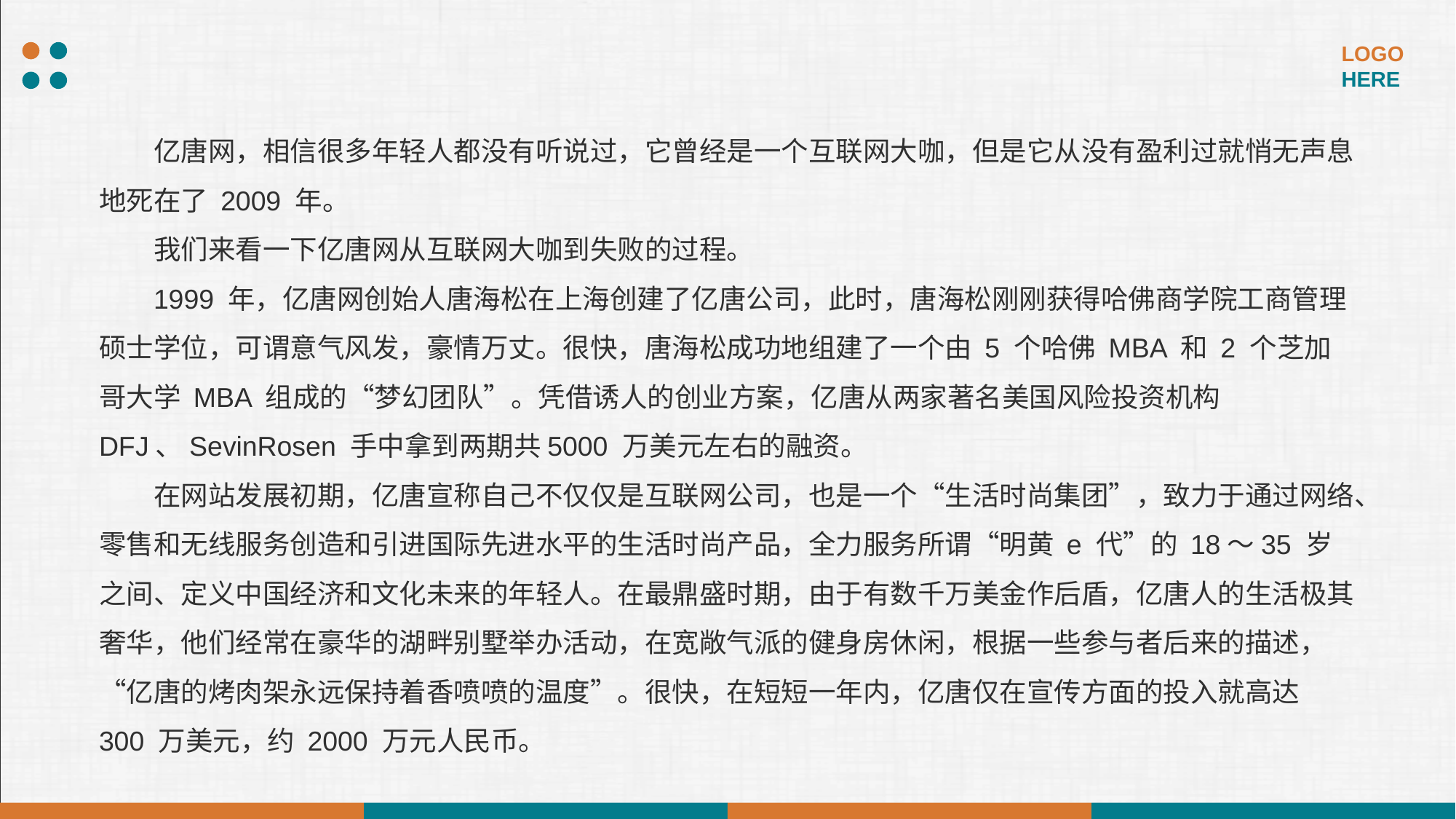

亿唐网，相信很多年轻人都没有听说过，它曾经是一个互联网大咖，但是它从没有盈利过就悄无声息地死在了 2009 年。
我们来看一下亿唐网从互联网大咖到失败的过程。
1999 年，亿唐网创始人唐海松在上海创建了亿唐公司，此时，唐海松刚刚获得哈佛商学院工商管理硕士学位，可谓意气风发，豪情万丈。很快，唐海松成功地组建了一个由 5 个哈佛 MBA 和 2 个芝加哥大学 MBA 组成的“梦幻团队”。凭借诱人的创业方案，亿唐从两家著名美国风险投资机构 DFJ、SevinRosen 手中拿到两期共5000 万美元左右的融资。
在网站发展初期，亿唐宣称自己不仅仅是互联网公司，也是一个“生活时尚集团”，致力于通过网络、零售和无线服务创造和引进国际先进水平的生活时尚产品，全力服务所谓“明黄 e 代”的 18～35 岁之间、定义中国经济和文化未来的年轻人。在最鼎盛时期，由于有数千万美金作后盾，亿唐人的生活极其奢华，他们经常在豪华的湖畔别墅举办活动，在宽敞气派的健身房休闲，根据一些参与者后来的描述，“亿唐的烤肉架永远保持着香喷喷的温度”。很快，在短短一年内，亿唐仅在宣传方面的投入就高达 300 万美元，约 2000 万元人民币。